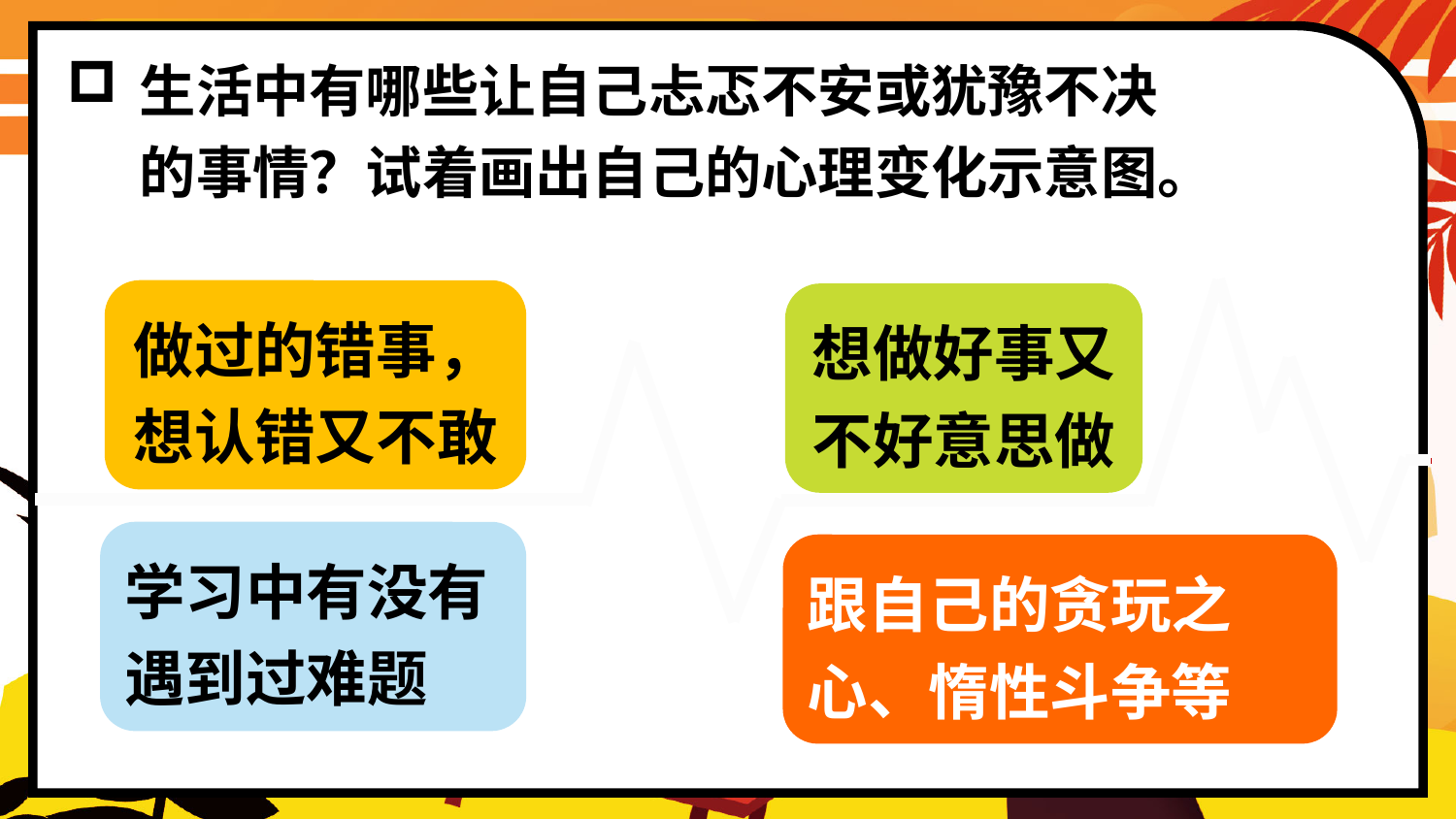

生活中有哪些让自己忐忑不安或犹豫不决的事情？试着画出自己的心理变化示意图。
做过的错事，想认错又不敢
想做好事又不好意思做
学习中有没有遇到过难题
跟自己的贪玩之心、惰性斗争等